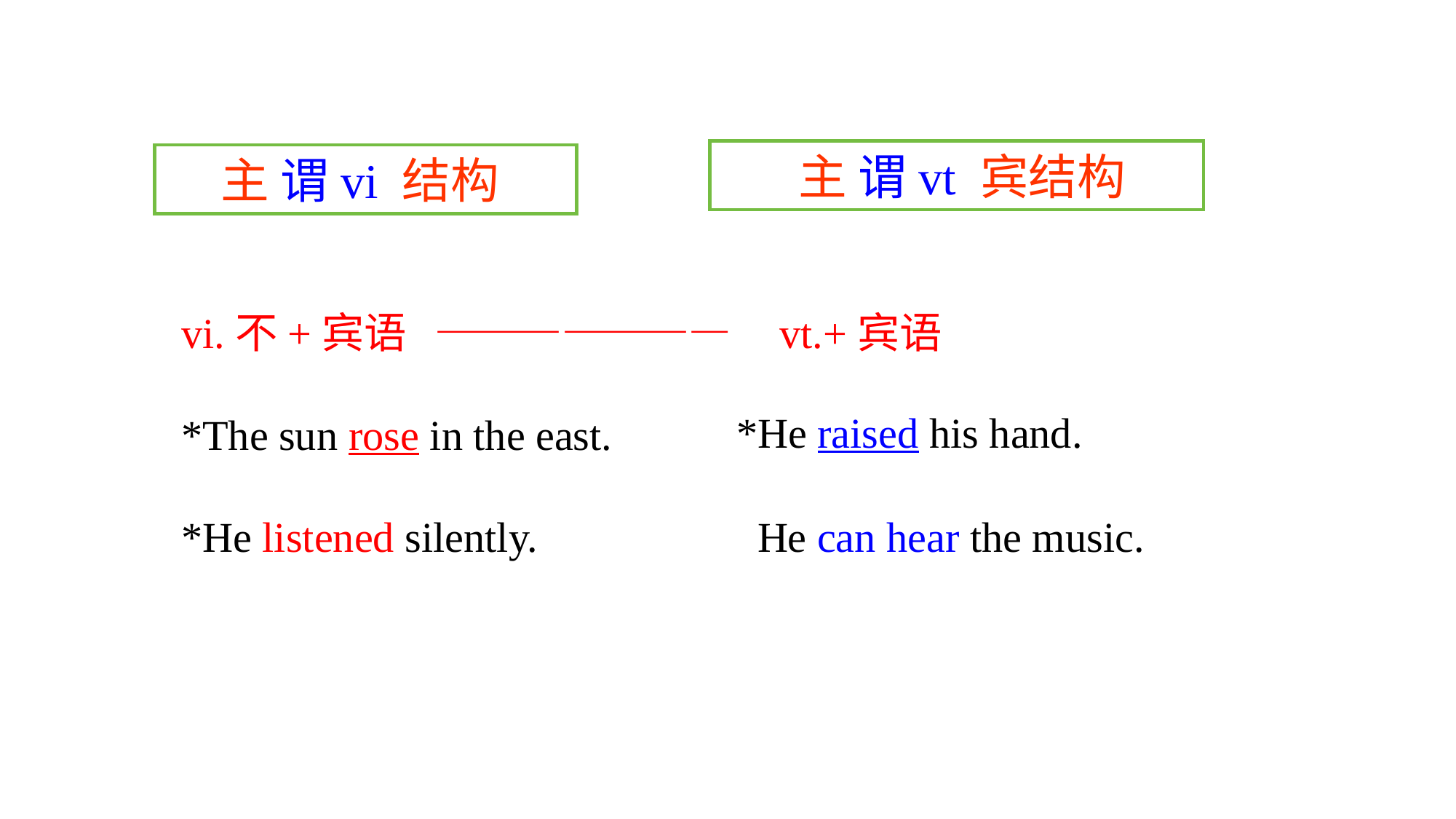

主 谓vt 宾结构
主 谓vi 结构
vi.不+宾语   ———————    vt.+宾语

*The sun rose in the east.

*He listened silently.
*He raised his hand.

  He can hear the music.